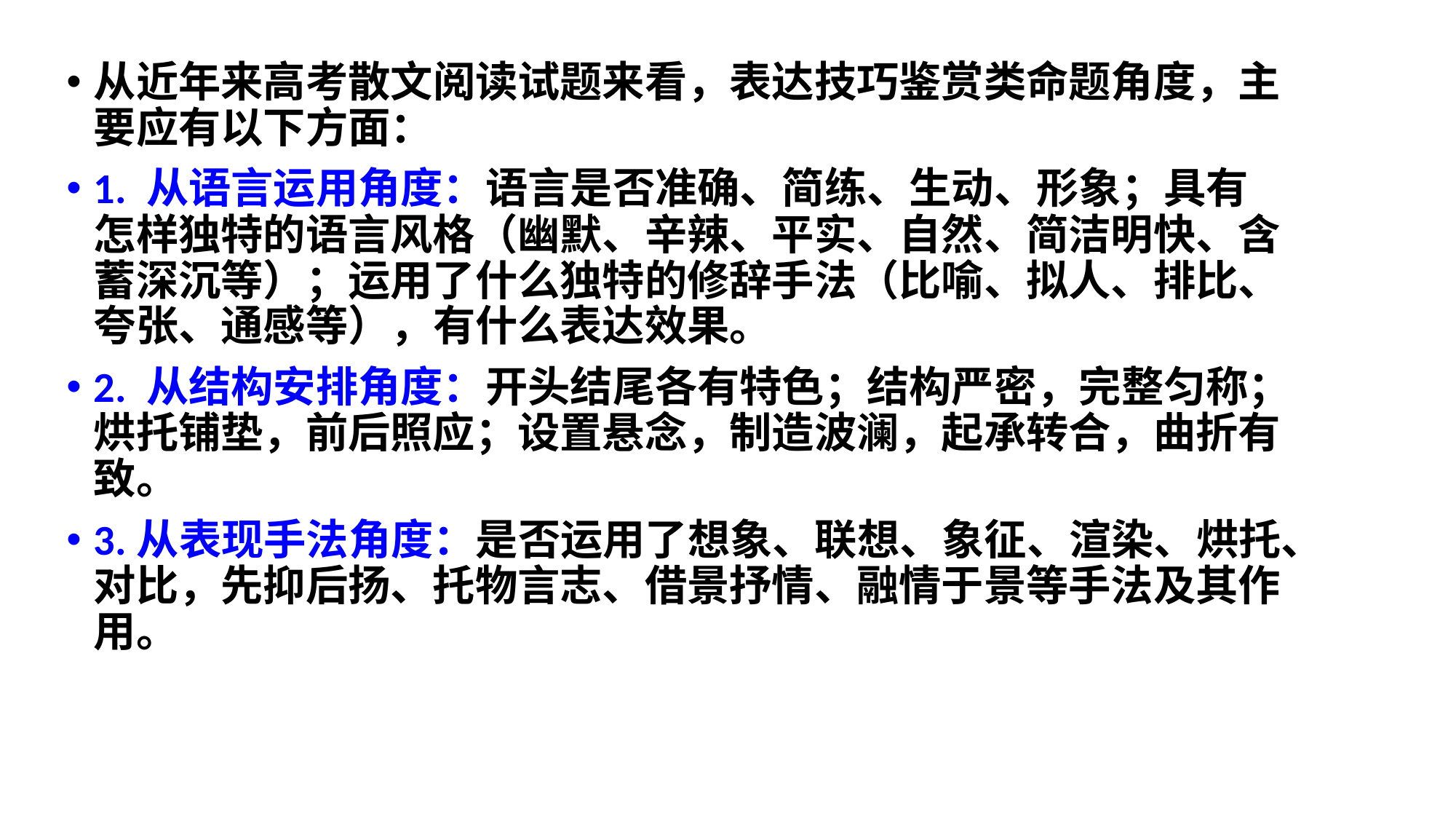

从近年来高考散文阅读试题来看，表达技巧鉴赏类命题角度，主要应有以下方面：
1. 从语言运用角度：语言是否准确、简练、生动、形象；具有怎样独特的语言风格（幽默、辛辣、平实、自然、简洁明快、含蓄深沉等）；运用了什么独特的修辞手法（比喻、拟人、排比、夸张、通感等），有什么表达效果。
2. 从结构安排角度：开头结尾各有特色；结构严密，完整匀称；烘托铺垫，前后照应；设置悬念，制造波澜，起承转合，曲折有致。
3.从表现手法角度：是否运用了想象、联想、象征、渲染、烘托、对比，先抑后扬、托物言志、借景抒情、融情于景等手法及其作用。